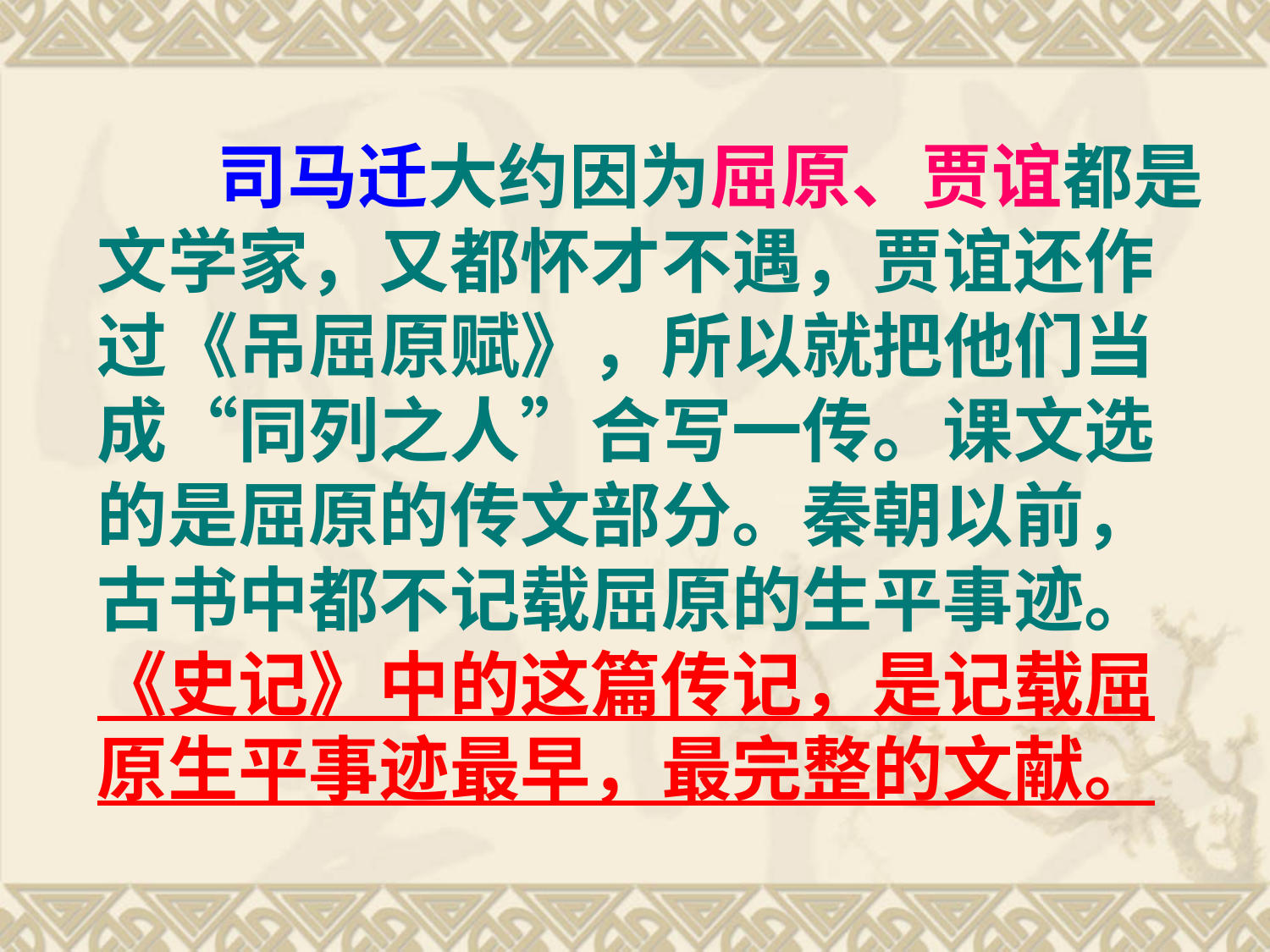

司马迁大约因为屈原、贾谊都是文学家，又都怀才不遇，贾谊还作过《吊屈原赋》，所以就把他们当成“同列之人”合写一传。课文选的是屈原的传文部分。秦朝以前，古书中都不记载屈原的生平事迹。《史记》中的这篇传记，是记载屈原生平事迹最早，最完整的文献。